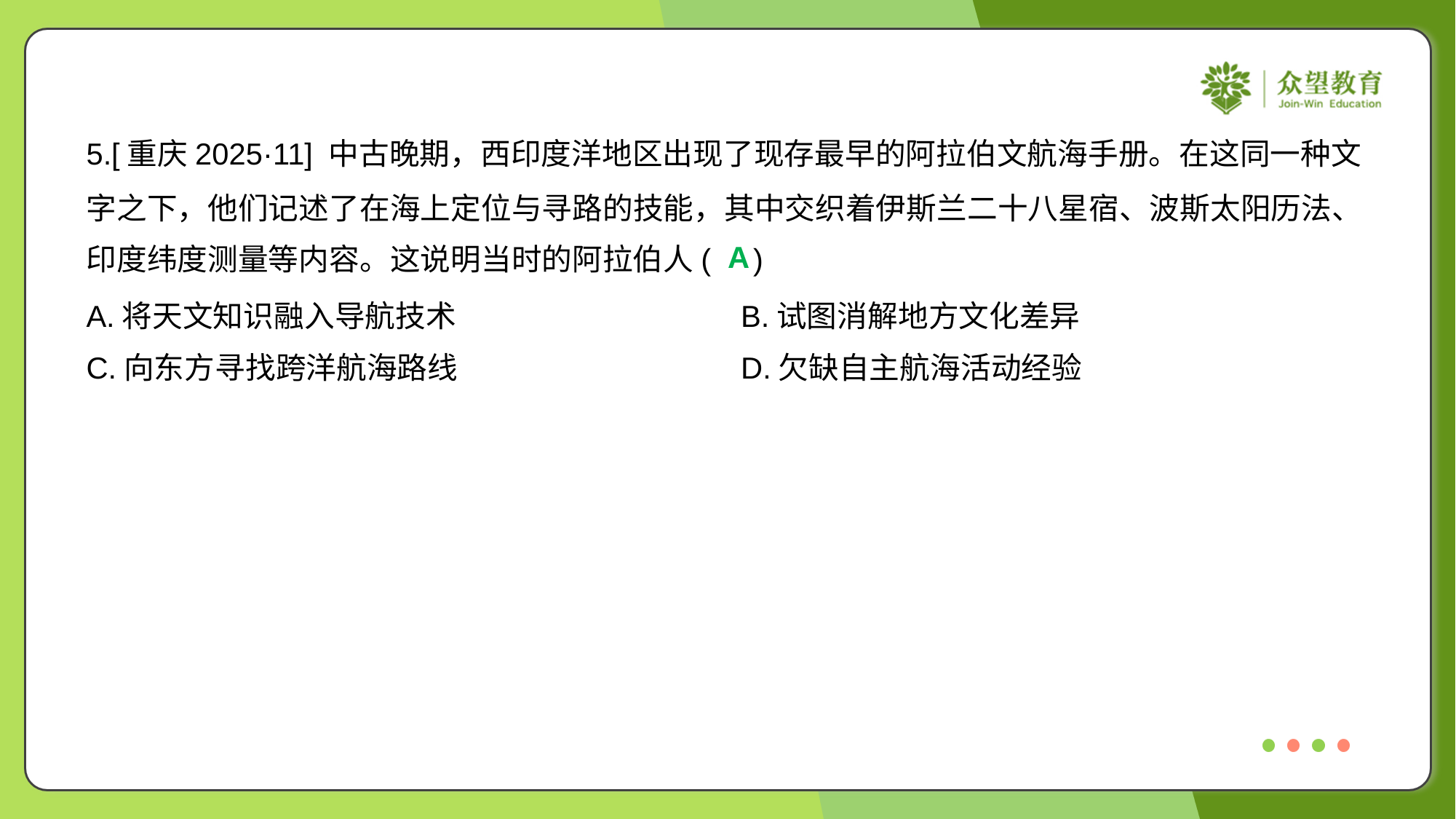

5.[重庆2025·11] 中古晚期，西印度洋地区出现了现存最早的阿拉伯文航海手册。在这同一种文
字之下，他们记述了在海上定位与寻路的技能，其中交织着伊斯兰二十八星宿、波斯太阳历法、
印度纬度测量等内容。这说明当时的阿拉伯人(     )
A
A.将天文知识融入导航技术	B.试图消解地方文化差异
C.向东方寻找跨洋航海路线	D.欠缺自主航海活动经验